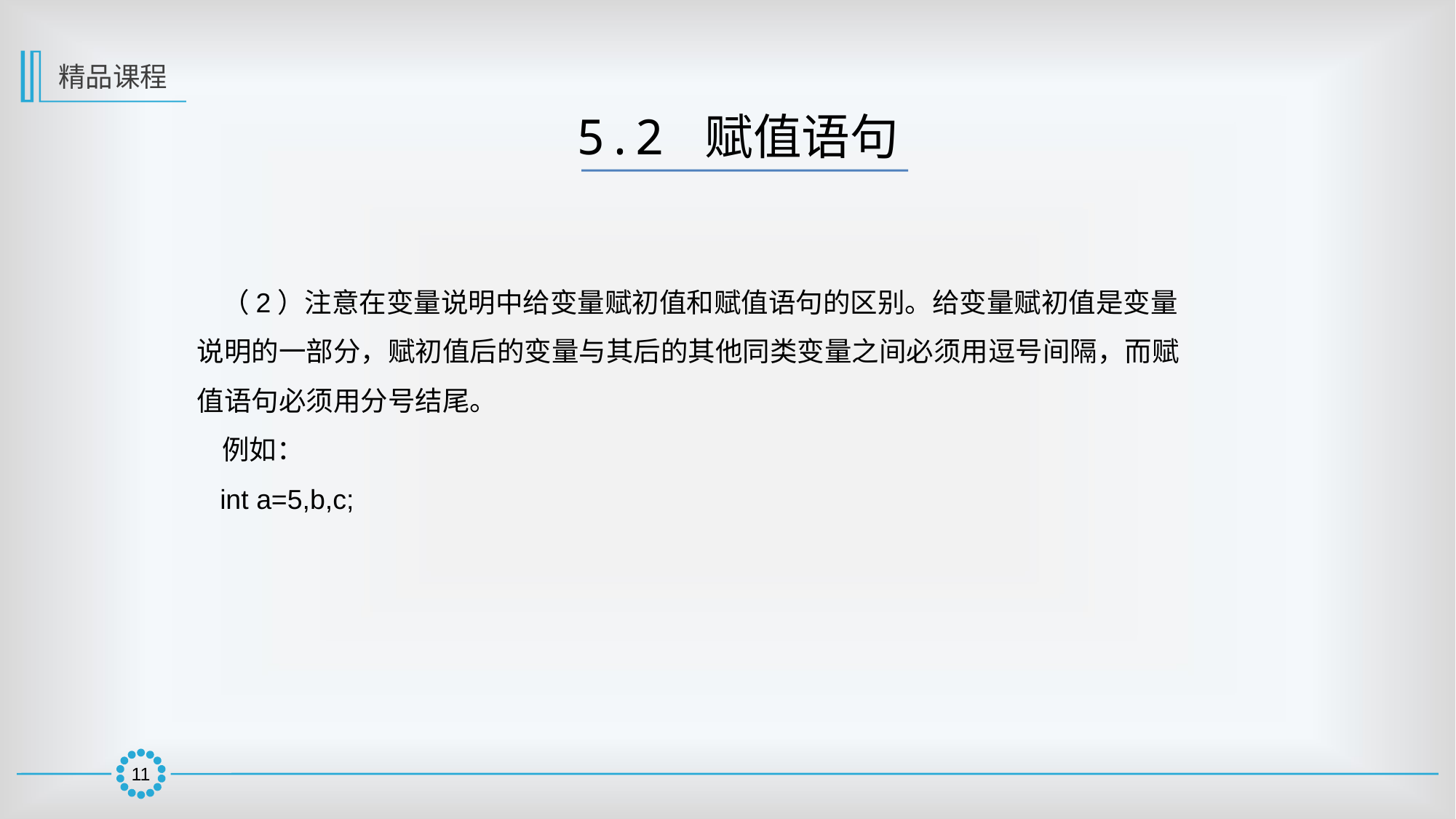

精品课程
5.2 赋值语句

   （2）注意在变量说明中给变量赋初值和赋值语句的区别。给变量赋初值是变量说明的一部分，赋初值后的变量与其后的其他同类变量之间必须用逗号间隔，而赋值语句必须用分号结尾。
   例如：
   int a=5,b,c;

11